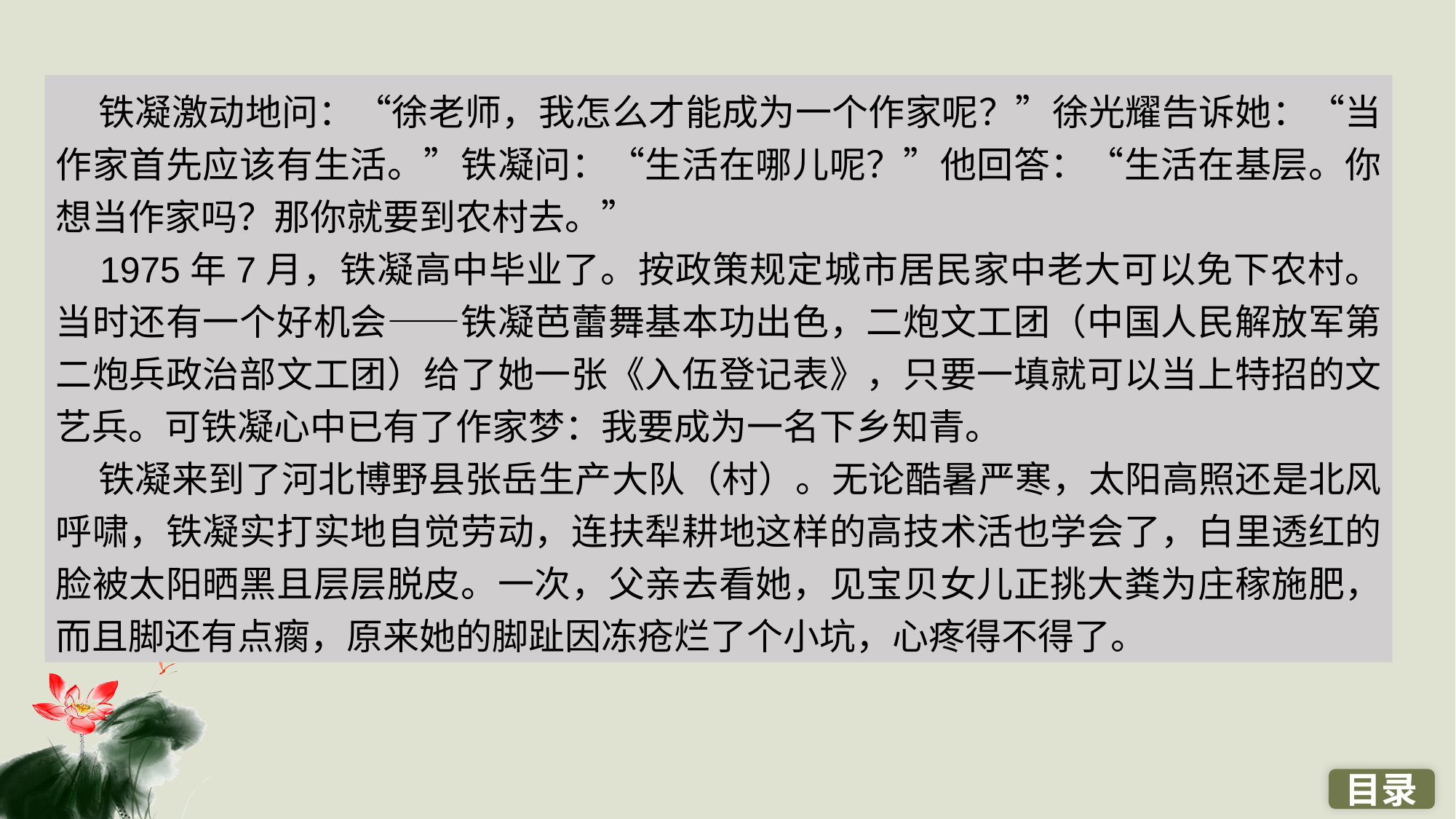

铁凝激动地问：“徐老师，我怎么才能成为一个作家呢？”徐光耀告诉她：“当作家首先应该有生活。”铁凝问：“生活在哪儿呢？”他回答：“生活在基层。你想当作家吗？那你就要到农村去。”
    1975年7月，铁凝高中毕业了。按政策规定城市居民家中老大可以免下农村。当时还有一个好机会——铁凝芭蕾舞基本功出色，二炮文工团（中国人民解放军第二炮兵政治部文工团）给了她一张《入伍登记表》，只要一填就可以当上特招的文艺兵。可铁凝心中已有了作家梦：我要成为一名下乡知青。
    铁凝来到了河北博野县张岳生产大队（村）。无论酷暑严寒，太阳高照还是北风呼啸，铁凝实打实地自觉劳动，连扶犁耕地这样的高技术活也学会了，白里透红的脸被太阳晒黑且层层脱皮。一次，父亲去看她，见宝贝女儿正挑大粪为庄稼施肥，而且脚还有点瘸，原来她的脚趾因冻疮烂了个小坑，心疼得不得了。